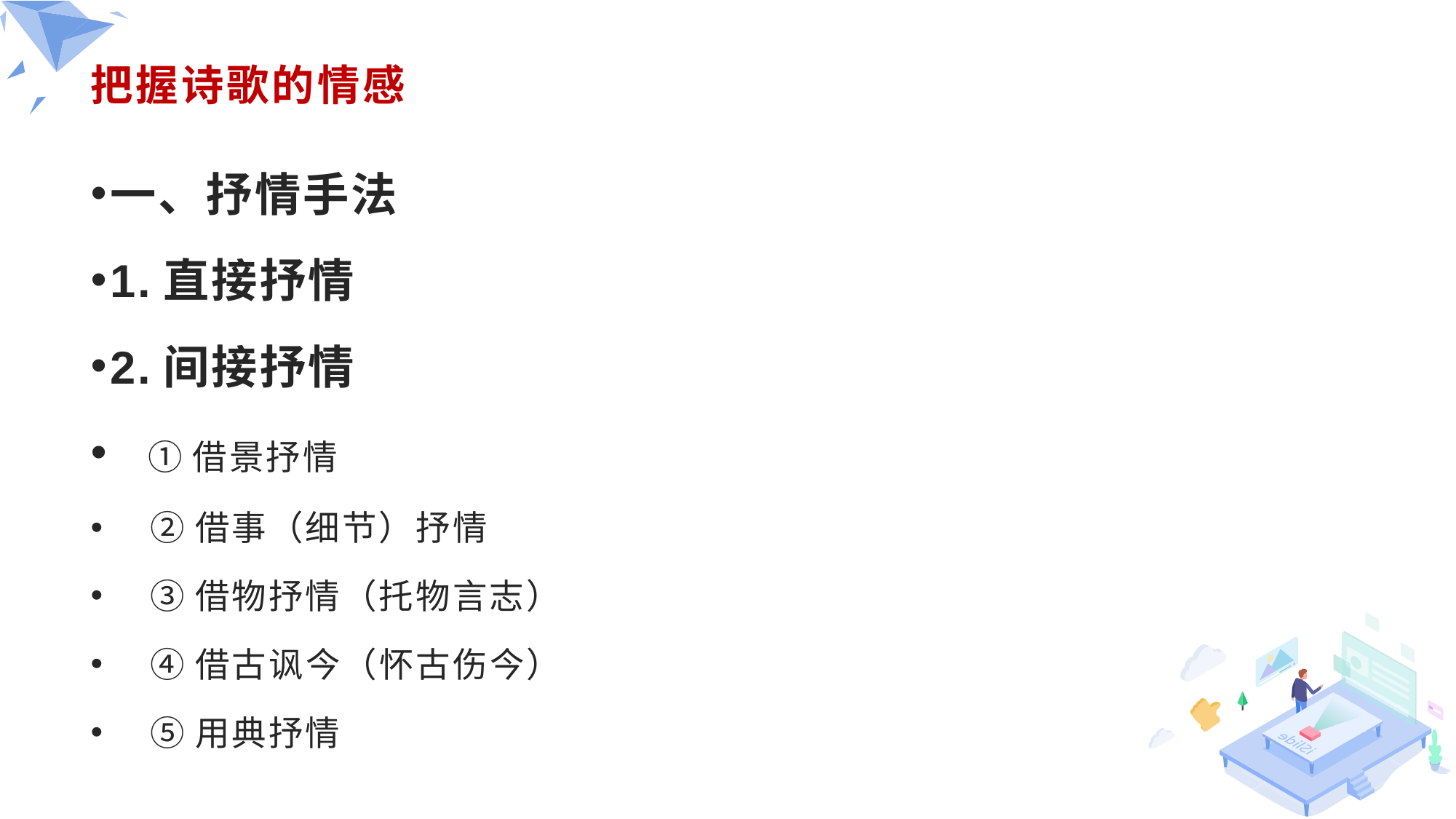

# 把握诗歌的情感
一、抒情手法
1.直接抒情
2.间接抒情
   ①借景抒情
    ②借事（细节）抒情
    ③借物抒情（托物言志）
    ④借古讽今（怀古伤今）
    ⑤用典抒情